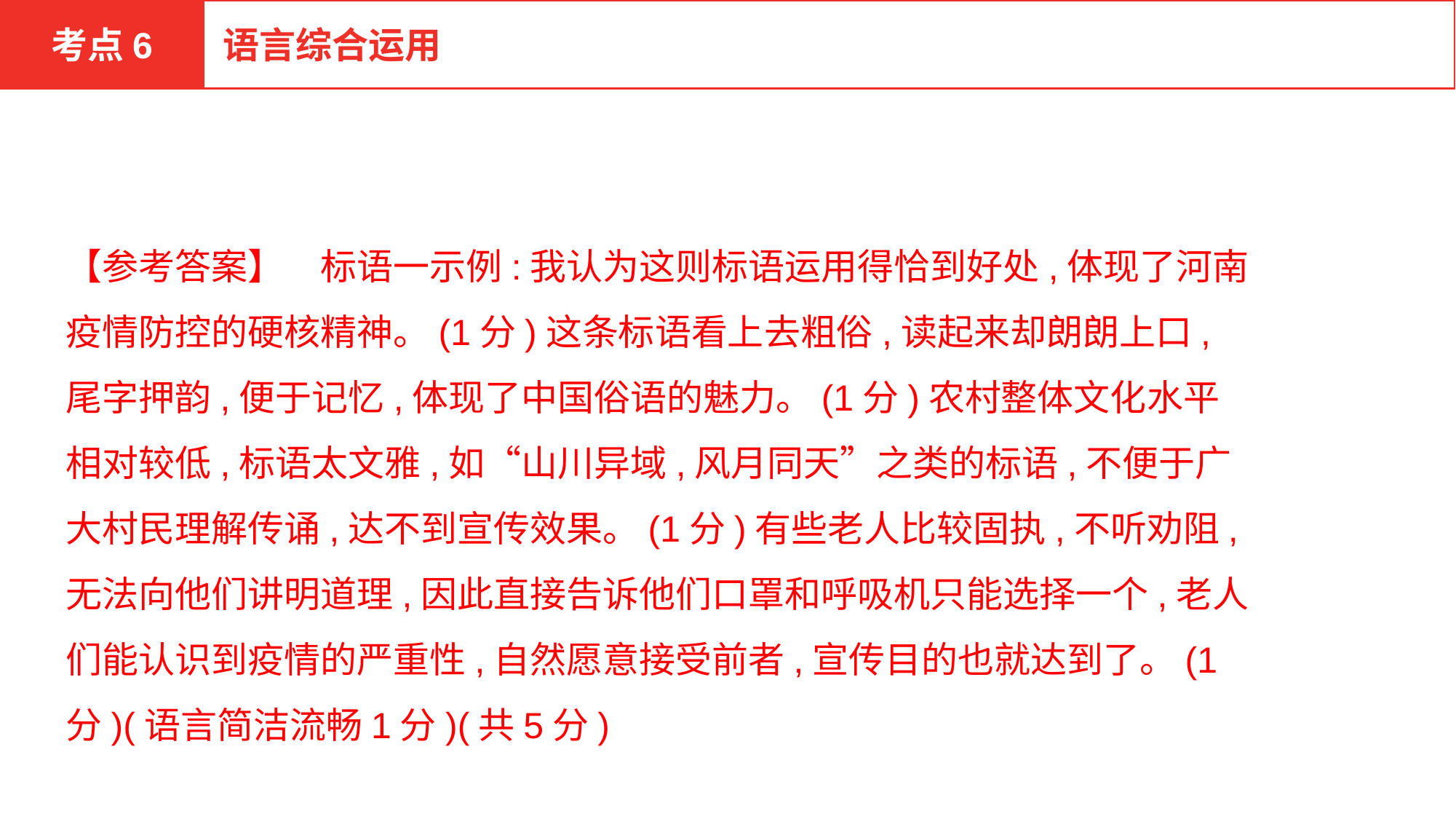

考点6
语言综合运用
【参考答案】　标语一示例:我认为这则标语运用得恰到好处,体现了河南疫情防控的硬核精神。(1分)这条标语看上去粗俗,读起来却朗朗上口,尾字押韵,便于记忆,体现了中国俗语的魅力。(1分)农村整体文化水平相对较低,标语太文雅,如“山川异域,风月同天”之类的标语,不便于广大村民理解传诵,达不到宣传效果。(1分)有些老人比较固执,不听劝阻,无法向他们讲明道理,因此直接告诉他们口罩和呼吸机只能选择一个,老人们能认识到疫情的严重性,自然愿意接受前者,宣传目的也就达到了。(1分)(语言简洁流畅1分)(共5分)